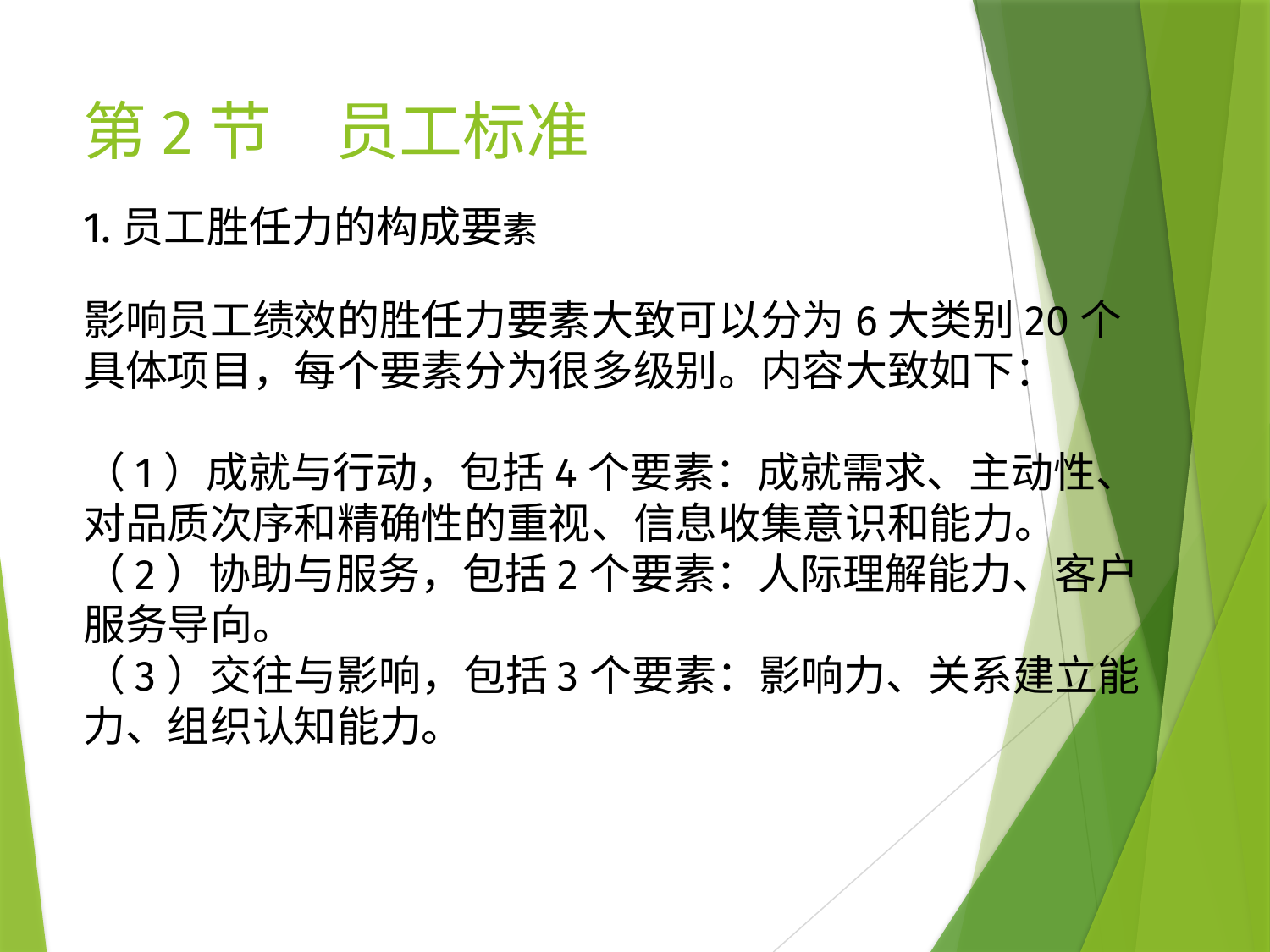

# 第2节　员工标准
1.员工胜任力的构成要素

影响员工绩效的胜任力要素大致可以分为6大类别20个具体项目，每个要素分为很多级别。内容大致如下：

（1）成就与行动，包括4个要素：成就需求、主动性、对品质次序和精确性的重视、信息收集意识和能力。
（2）协助与服务，包括2个要素：人际理解能力、客户服务导向。
（3）交往与影响，包括3个要素：影响力、关系建立能力、组织认知能力。